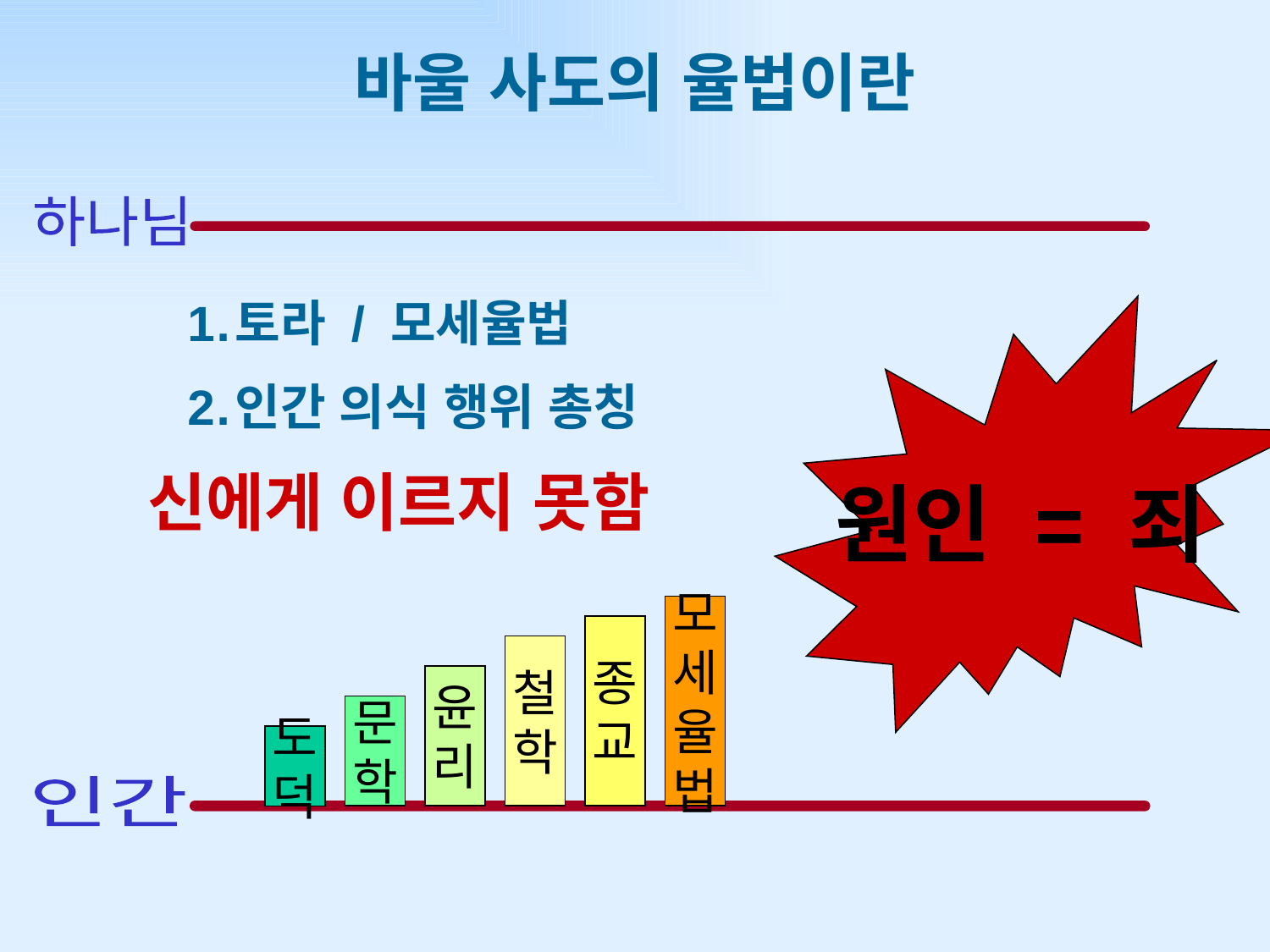

# 바울 사도의 율법이란
하나님

토라 / 모세율법
인간 의식 행위 총칭
원인 = 죄
신에게 이르지 못함
모
세
율
법
종
교
철
학
윤
리
문
학
도
덕
인간